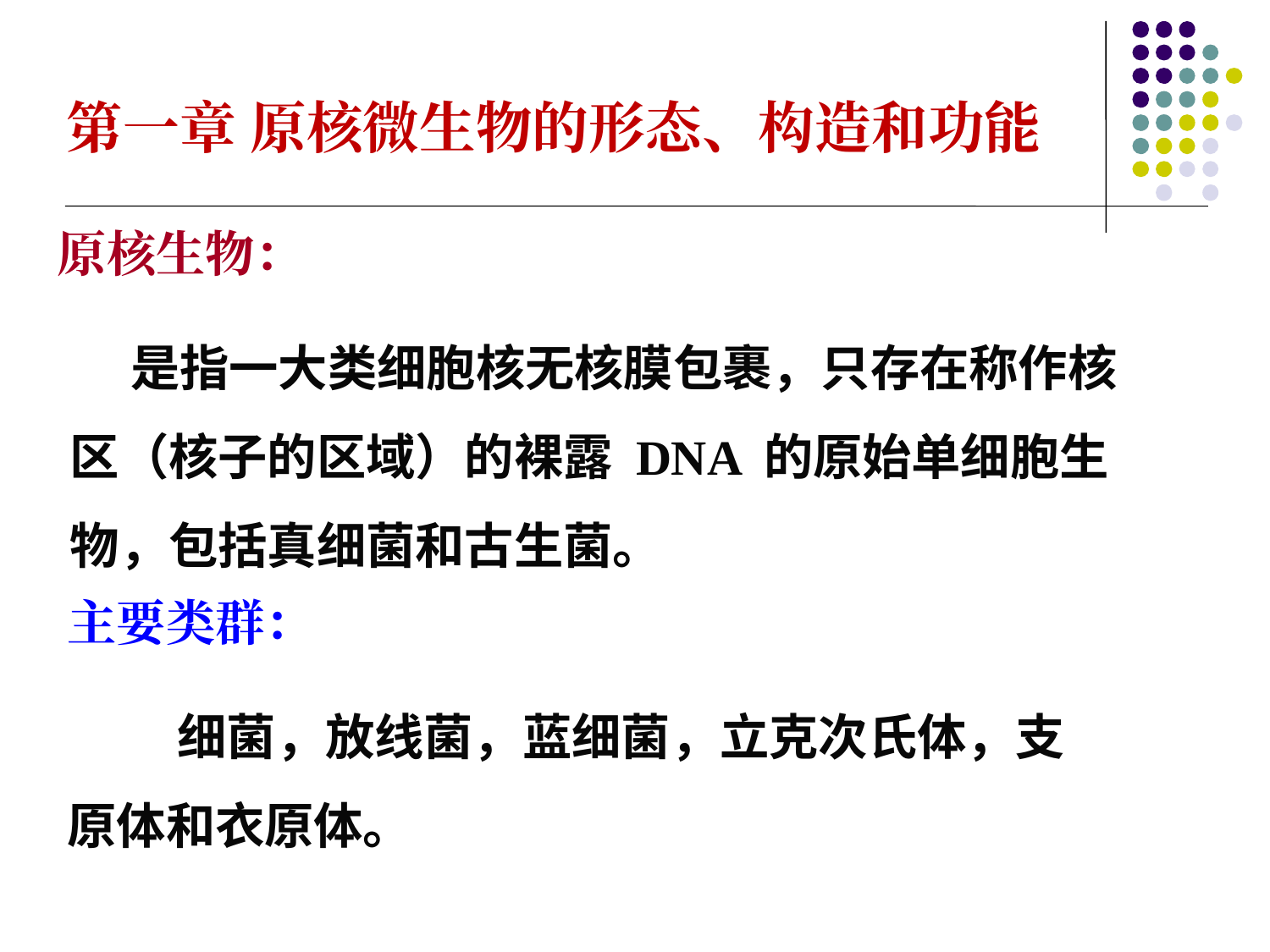

第一章 原核微生物的形态、构造和功能
原核生物：
     是指一大类细胞核无核膜包裹，只存在称作核区（核子的区域）的裸露 DNA 的原始单细胞生物，包括真细菌和古生菌。
主要类群：
        细菌，放线菌，蓝细菌，立克次氏体，支原体和衣原体。